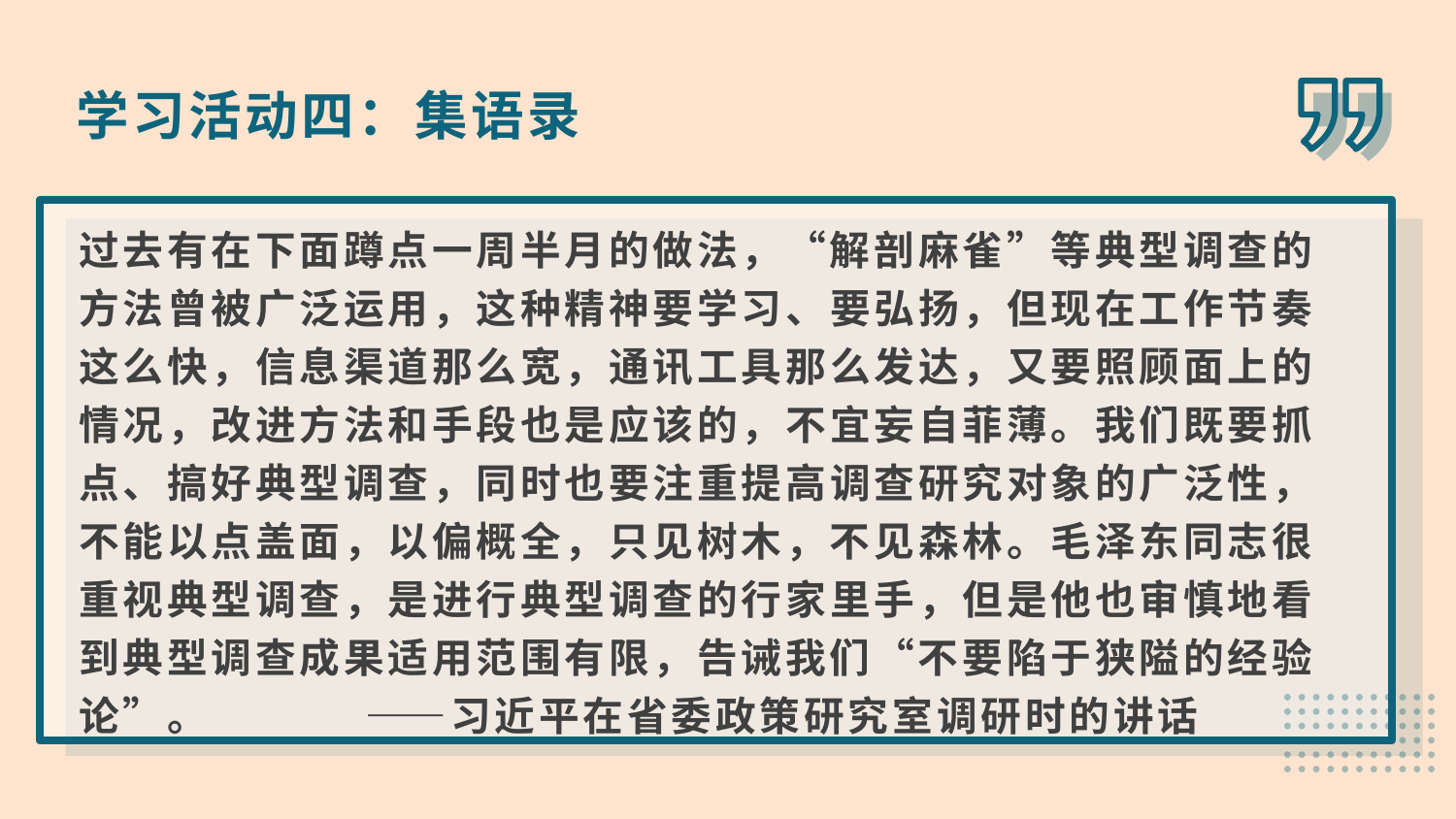

学习活动四：集语录

过去有在下面蹲点一周半月的做法，“解剖麻雀”等典型调查的方法曾被广泛运用，这种精神要学习、要弘扬，但现在工作节奏这么快，信息渠道那么宽，通讯工具那么发达，又要照顾面上的情况，改进方法和手段也是应该的，不宜妄自菲薄。我们既要抓点、搞好典型调查，同时也要注重提高调查研究对象的广泛性，不能以点盖面，以偏概全，只见树木，不见森林。毛泽东同志很重视典型调查，是进行典型调查的行家里手，但是他也审慎地看到典型调查成果适用范围有限，告诫我们“不要陷于狭隘的经验论”。            ——习近平在省委政策研究室调研时的讲话